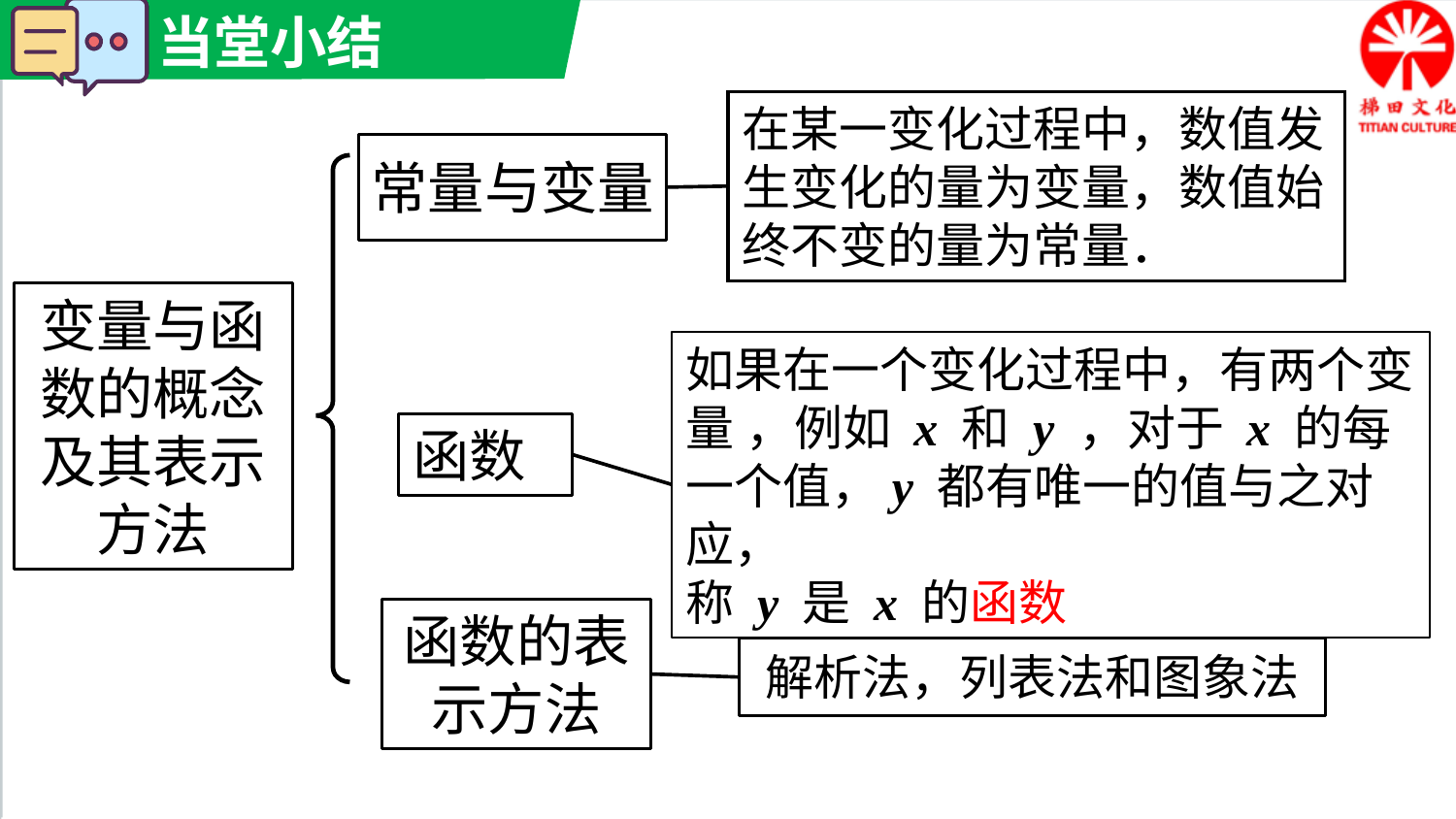

在某一变化过程中，数值发生变化的量为变量，数值始终不变的量为常量．
常量与变量

变量与函数的概念及其表示方法
如果在一个变化过程中，有两个变量 ，例如 x 和 y ，对于 x 的每一个值，y 都有唯一的值与之对应，
称 y 是 x 的函数
函数
函数的表示方法
解析法，列表法和图象法